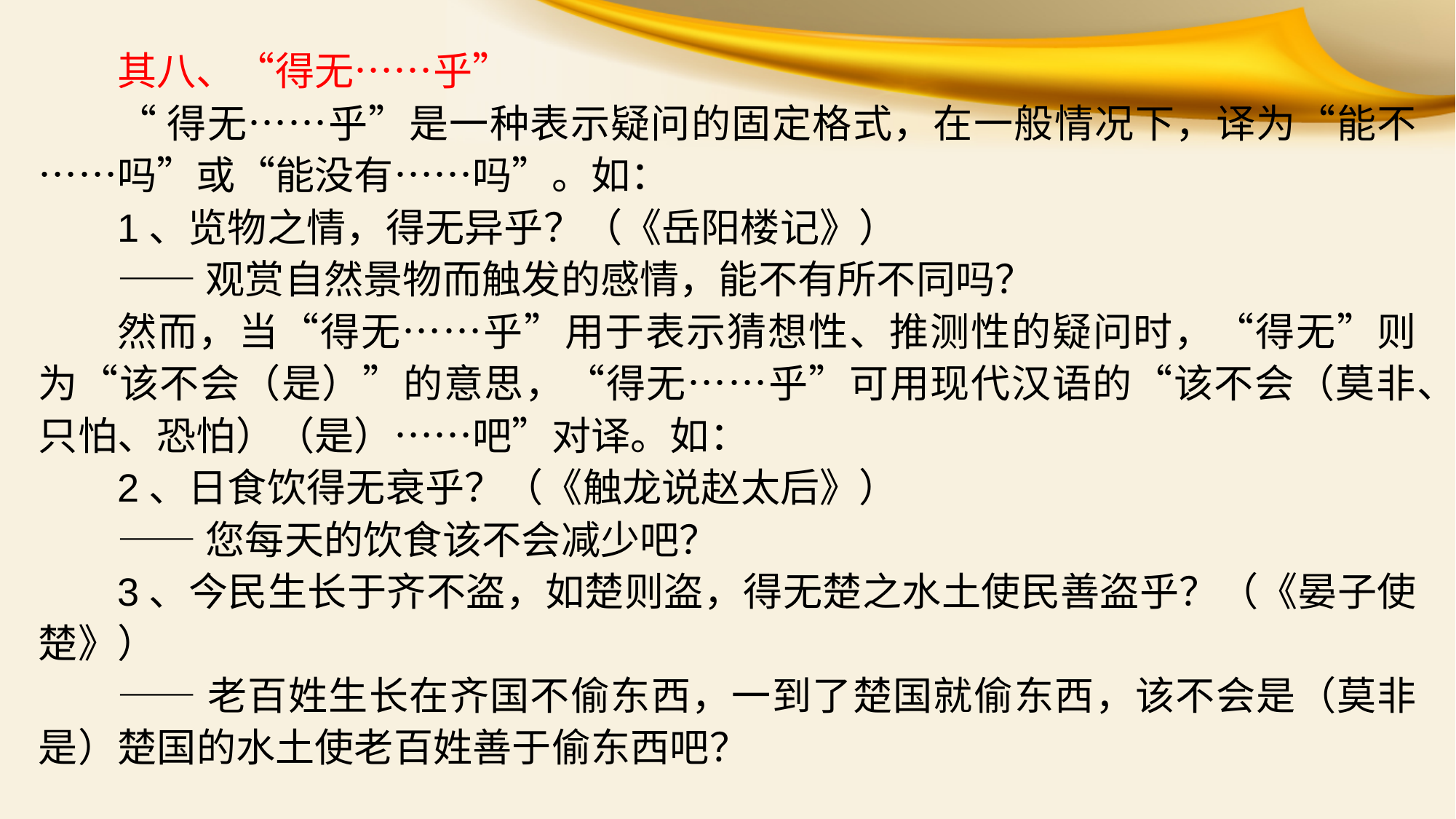

其八、“得无……乎”
“得无……乎”是一种表示疑问的固定格式，在一般情况下，译为“能不……吗”或“能没有……吗”。如：
1、览物之情，得无异乎？（《岳阳楼记》）
——观赏自然景物而触发的感情，能不有所不同吗？
然而，当“得无……乎”用于表示猜想性、推测性的疑问时，“得无”则为“该不会（是）”的意思，“得无……乎”可用现代汉语的“该不会（莫非、只怕、恐怕）（是）……吧”对译。如：
2、日食饮得无衰乎？（《触龙说赵太后》）
——您每天的饮食该不会减少吧？
3、今民生长于齐不盗，如楚则盗，得无楚之水土使民善盗乎？（《晏子使楚》）
——老百姓生长在齐国不偷东西，一到了楚国就偷东西，该不会是（莫非是）楚国的水土使老百姓善于偷东西吧？